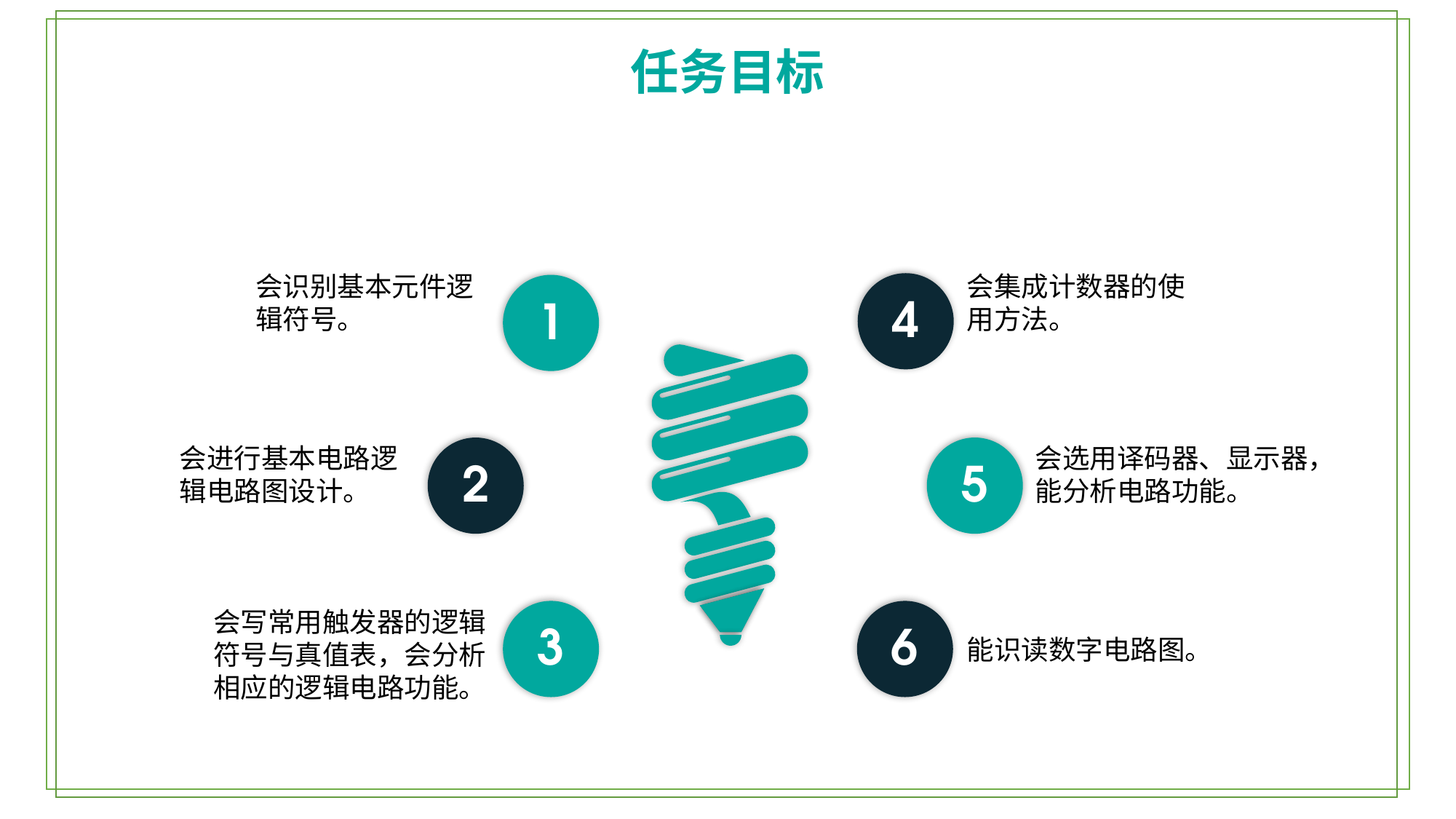

任务目标
会识别基本元件逻辑符号。

1
会集成计数器的使用方法。

4

会进行基本电路逻辑电路图设计。

2
会选用译码器、显示器，能分析电路功能。

5
会写常用触发器的逻辑符号与真值表，会分析相应的逻辑电路功能。

3

6
能识读数字电路图。